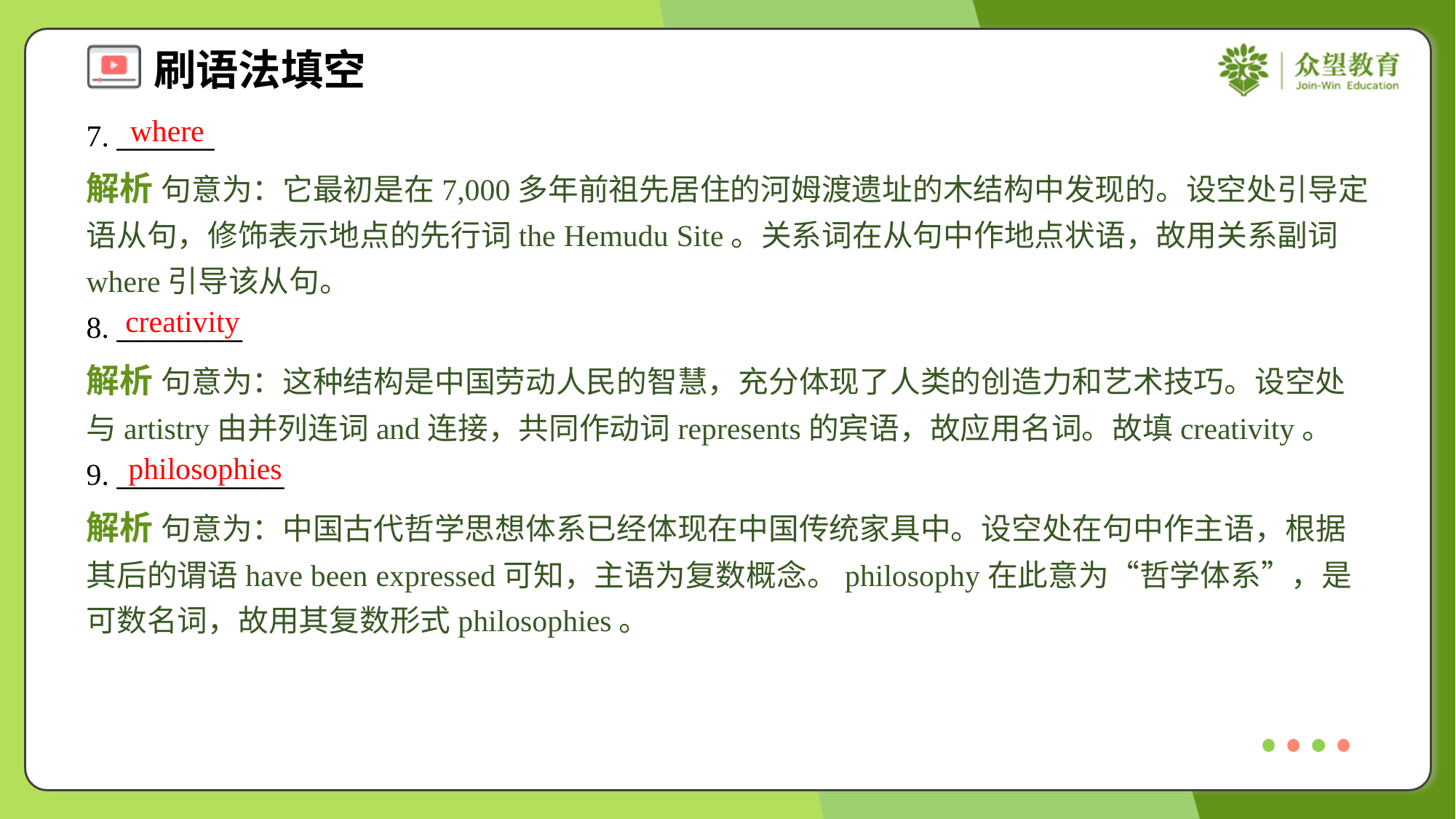

where
7. _______
解析 句意为：它最初是在7,000多年前祖先居住的河姆渡遗址的木结构中发现的。设空处引导定语从句，修饰表示地点的先行词the Hemudu Site。关系词在从句中作地点状语，故用关系副词where引导该从句。
creativity
8. _________
解析 句意为：这种结构是中国劳动人民的智慧，充分体现了人类的创造力和艺术技巧。设空处与artistry由并列连词and连接，共同作动词represents的宾语，故应用名词。故填creativity。
philosophies
9. ____________
解析 句意为：中国古代哲学思想体系已经体现在中国传统家具中。设空处在句中作主语，根据其后的谓语have been expressed可知，主语为复数概念。philosophy在此意为“哲学体系”，是可数名词，故用其复数形式philosophies。